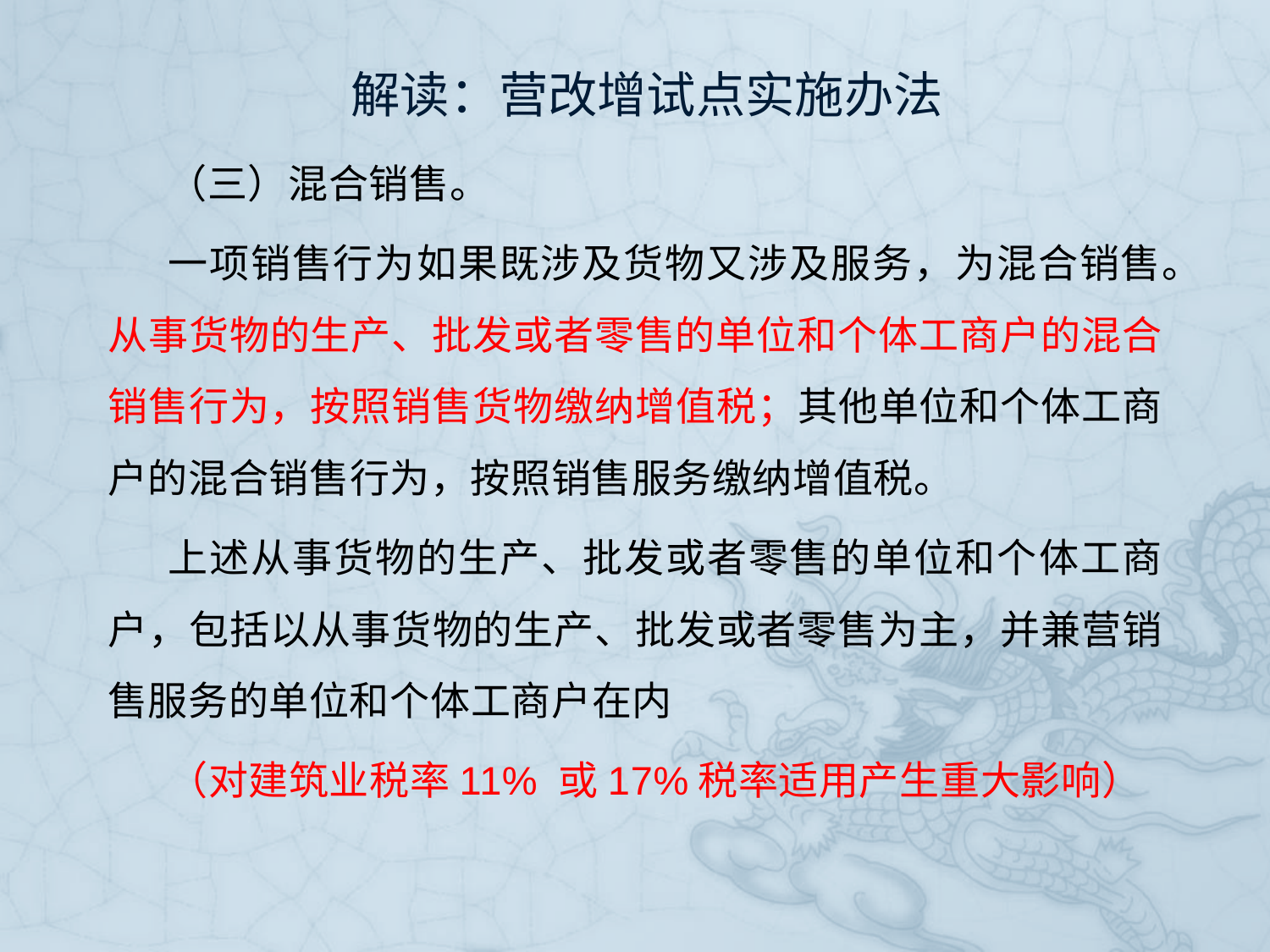

# 解读：营改增试点实施办法
（三）混合销售。
一项销售行为如果既涉及货物又涉及服务，为混合销售。从事货物的生产、批发或者零售的单位和个体工商户的混合销售行为，按照销售货物缴纳增值税；其他单位和个体工商户的混合销售行为，按照销售服务缴纳增值税。
上述从事货物的生产、批发或者零售的单位和个体工商户，包括以从事货物的生产、批发或者零售为主，并兼营销售服务的单位和个体工商户在内
（对建筑业税率11% 或17%税率适用产生重大影响）